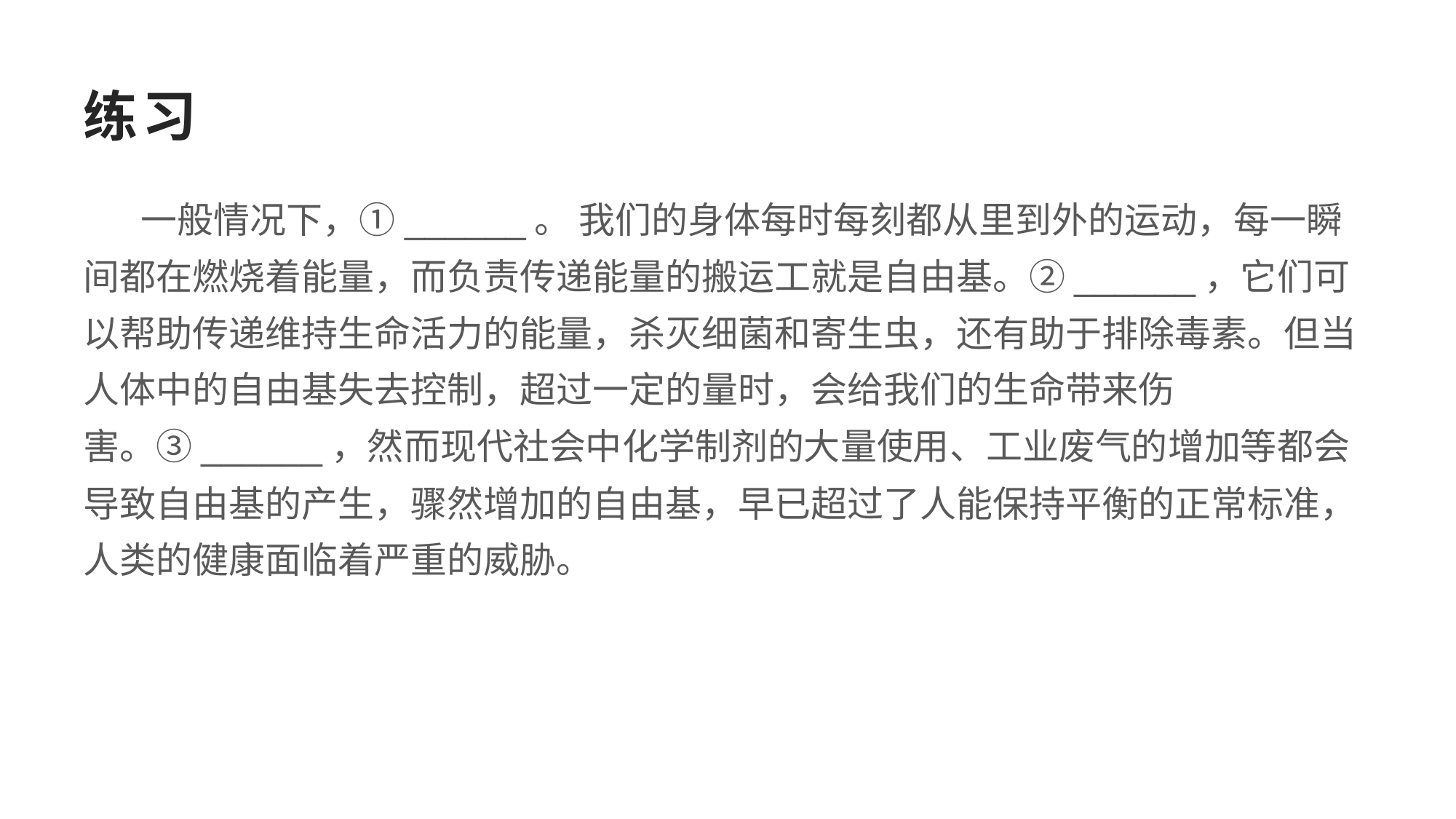

# 练习
      一般情况下，①______。 我们的身体每时每刻都从里到外的运动，每一瞬间都在燃烧着能量，而负责传递能量的搬运工就是自由基。②______，它们可以帮助传递维持生命活力的能量，杀灭细菌和寄生虫，还有助于排除毒素。但当人体中的自由基失去控制，超过一定的量时，会给我们的生命带来伤害。③______，然而现代社会中化学制剂的大量使用、工业废气的增加等都会导致自由基的产生，骤然增加的自由基，早已超过了人能保持平衡的正常标准，人类的健康面临着严重的威胁。